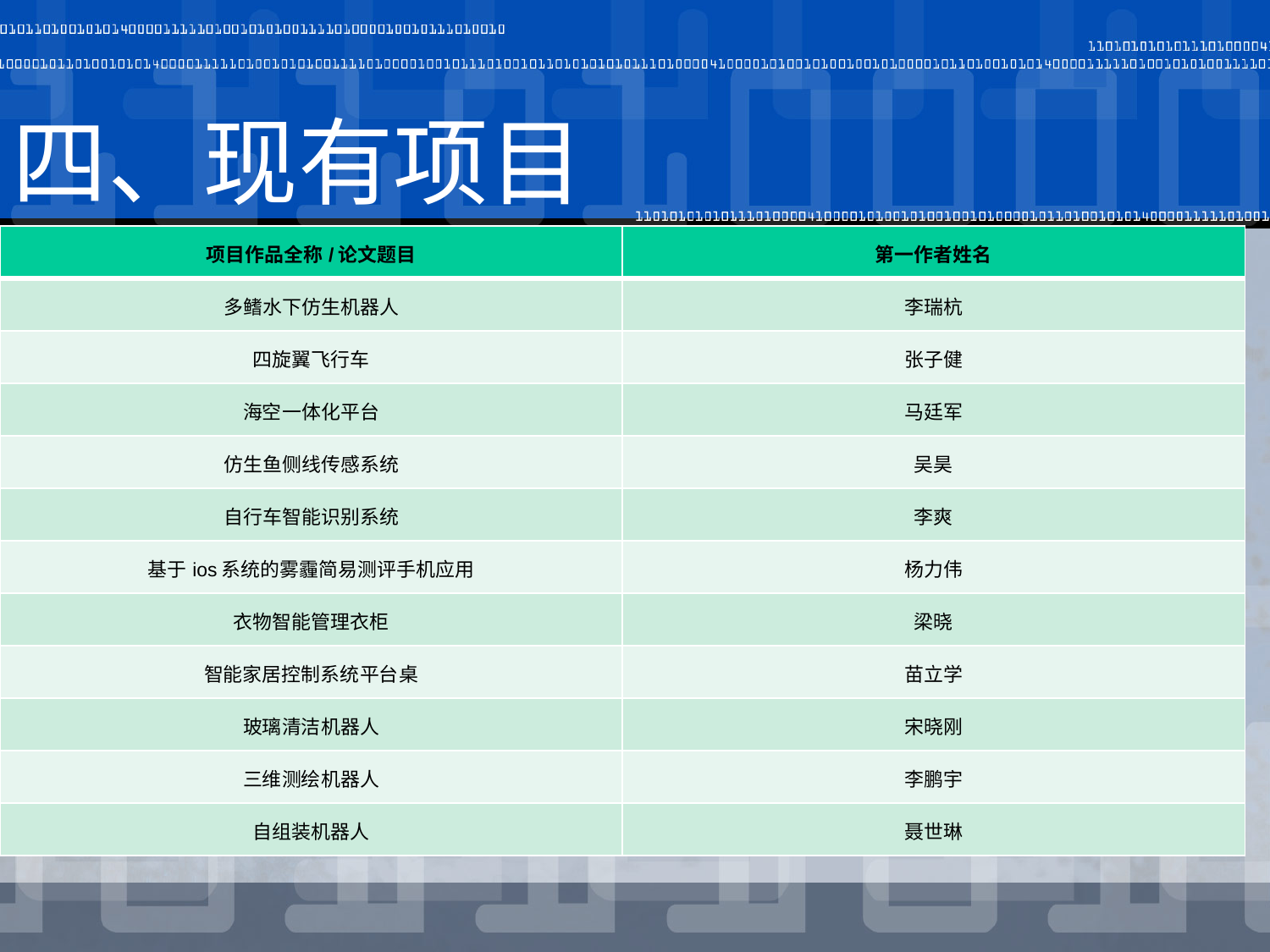

四、现有项目
| 项目作品全称/论文题目 | 第一作者姓名 |
| --- | --- |
| 多鳍水下仿生机器人 | 李瑞杭 |
| 四旋翼飞行车 | 张子健 |
| 海空一体化平台 | 马廷军 |
| 仿生鱼侧线传感系统 | 吴昊 |
| 自行车智能识别系统 | 李爽 |
| 基于ios系统的雾霾简易测评手机应用 | 杨力伟 |
| 衣物智能管理衣柜 | 梁晓 |
| 智能家居控制系统平台桌 | 苗立学 |
| 玻璃清洁机器人 | 宋晓刚 |
| 三维测绘机器人 | 李鹏宇 |
| 自组装机器人 | 聂世琳 |